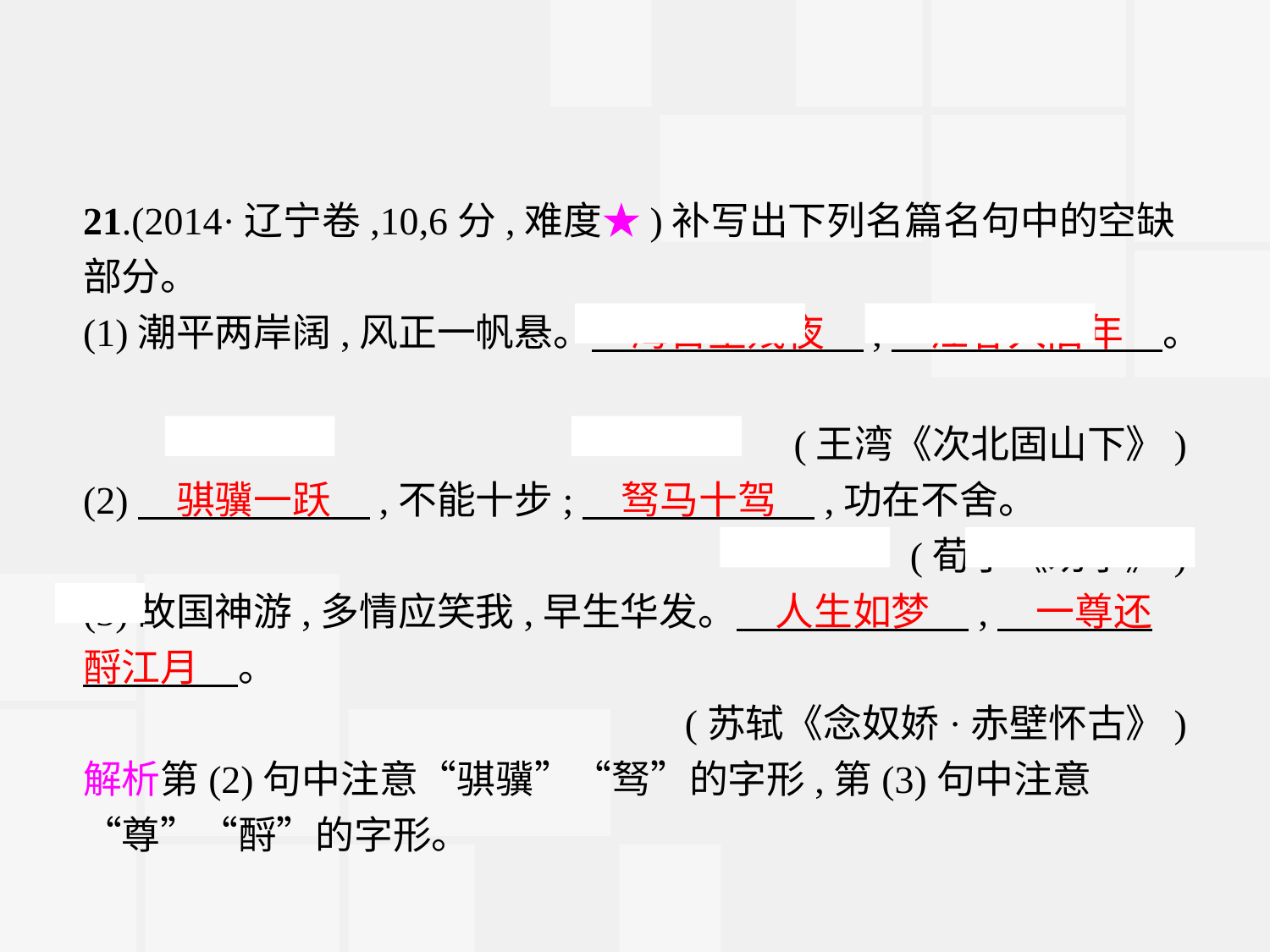

21.(2014·辽宁卷,10,6分,难度★)补写出下列名篇名句中的空缺部分。
(1)潮平两岸阔,风正一帆悬。　海日生残夜　,　江春入旧年　。
(王湾《次北固山下》)
(2)　骐骥一跃　,不能十步;　驽马十驾　,功在不舍。
(荀子《劝学》)
(3)故国神游,多情应笑我,早生华发。　人生如梦　,　一尊还酹江月　。
(苏轼《念奴娇·赤壁怀古》)
解析第(2)句中注意“骐骥”“驽”的字形,第(3)句中注意“尊”“酹”的字形。